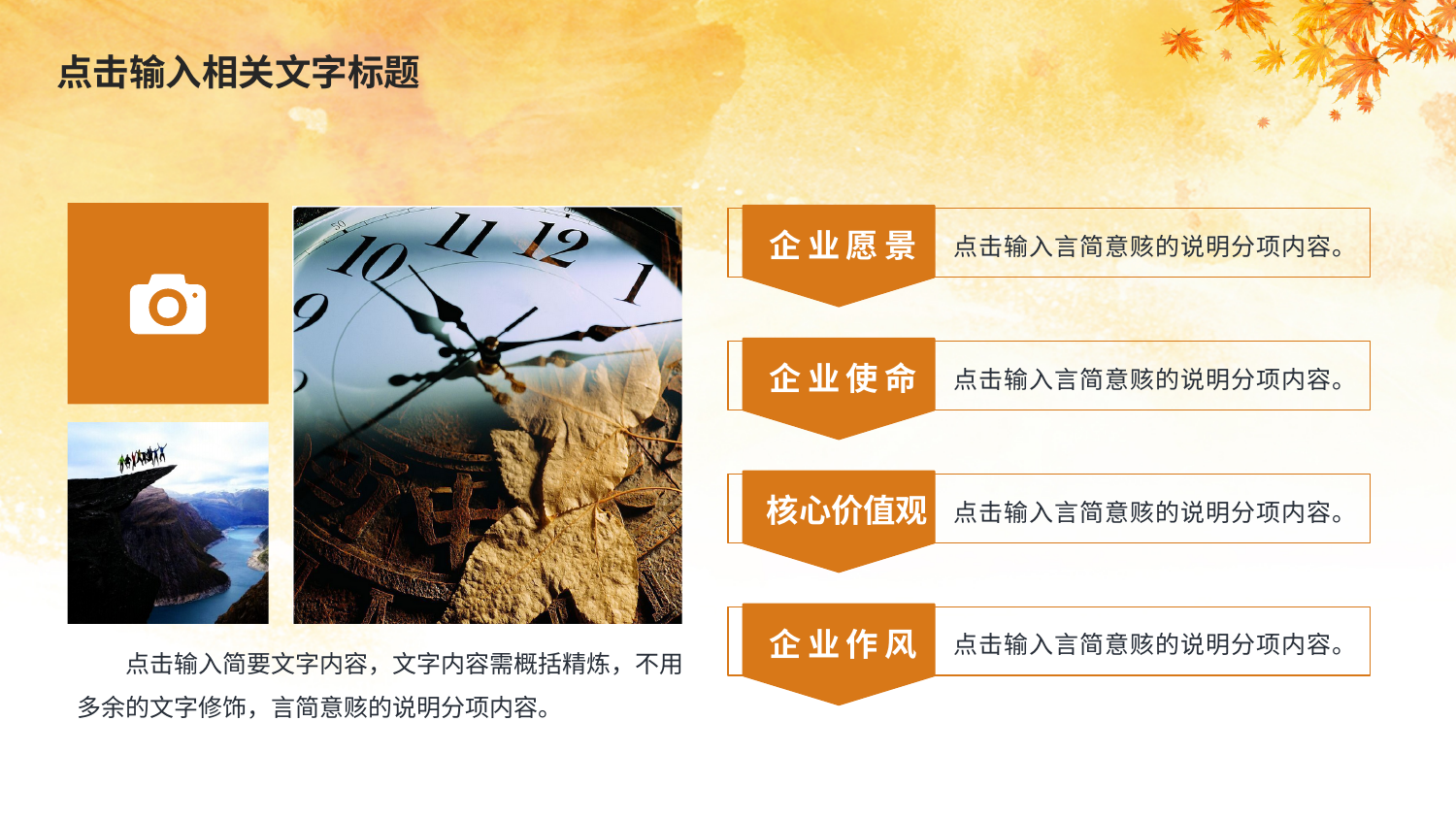

企业愿景

点击输入言简意赅的说明分项内容。

企业使命

点击输入言简意赅的说明分项内容。

核心价值观

点击输入言简意赅的说明分项内容。

企业作风

点击输入言简意赅的说明分项内容。
　　点击输入简要文字内容，文字内容需概括精炼，不用多余的文字修饰，言简意赅的说明分项内容。